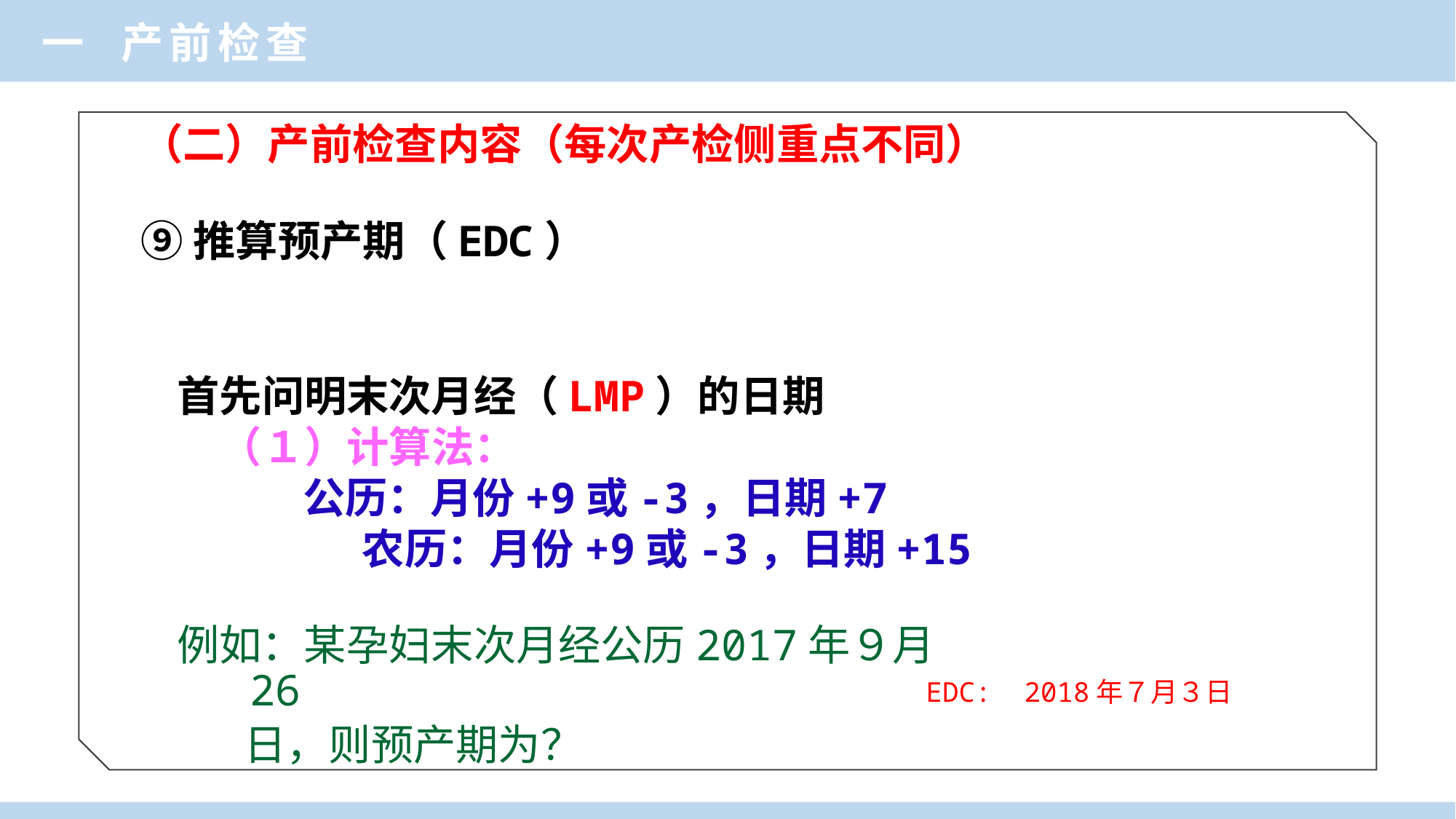

一  产前检查

（二）产前检查内容（每次产检侧重点不同）
# ⑨推算预产期（EDC）
首先问明末次月经（LMP）的日期
　（１）计算法：
            公历：月份+9或-3，日期+7
　　　      农历：月份+9或-3，日期+15
例如：某孕妇末次月经公历2017年９月26
      日，则预产期为？
EDC:  2018年７月３日